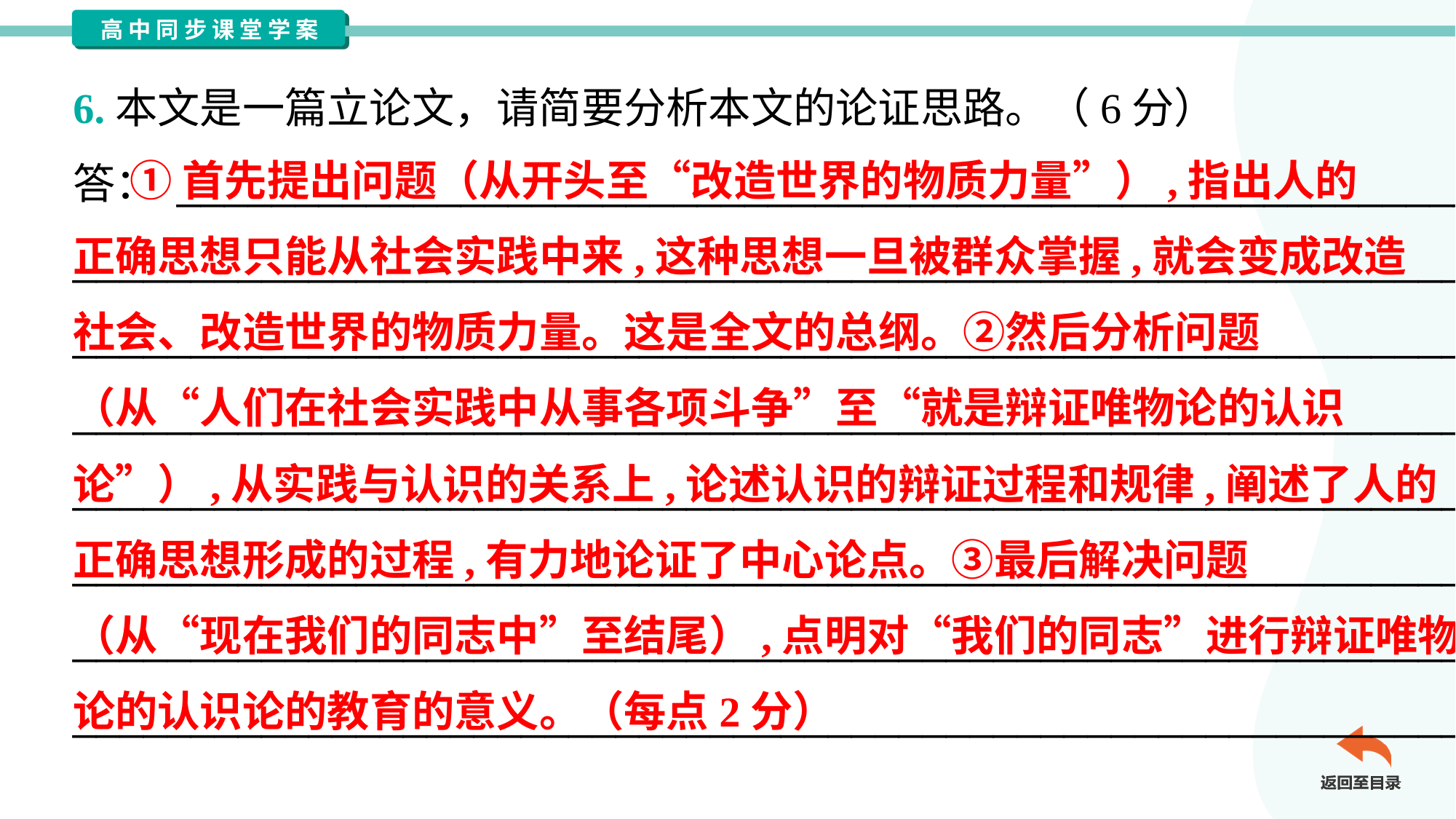

6.本文是一篇立论文，请简要分析本文的论证思路。（6分）
答： ________________________________________________________
_____________________________________________________________
_____________________________________________________________
_____________________________________________________________
_____________________________________________________________
_____________________________________________________________
_____________________________________________________________
_____________________________________________________________
      ①首先提出问题（从开头至“改造世界的物质力量”）,指出人的
正确思想只能从社会实践中来,这种思想一旦被群众掌握,就会变成改造
社会、改造世界的物质力量。这是全文的总纲。②然后分析问题
（从“人们在社会实践中从事各项斗争”至“就是辩证唯物论的认识
论”）,从实践与认识的关系上,论述认识的辩证过程和规律,阐述了人的
正确思想形成的过程,有力地论证了中心论点。③最后解决问题
（从“现在我们的同志中”至结尾）,点明对“我们的同志”进行辩证唯物
论的认识论的教育的意义。（每点2分）